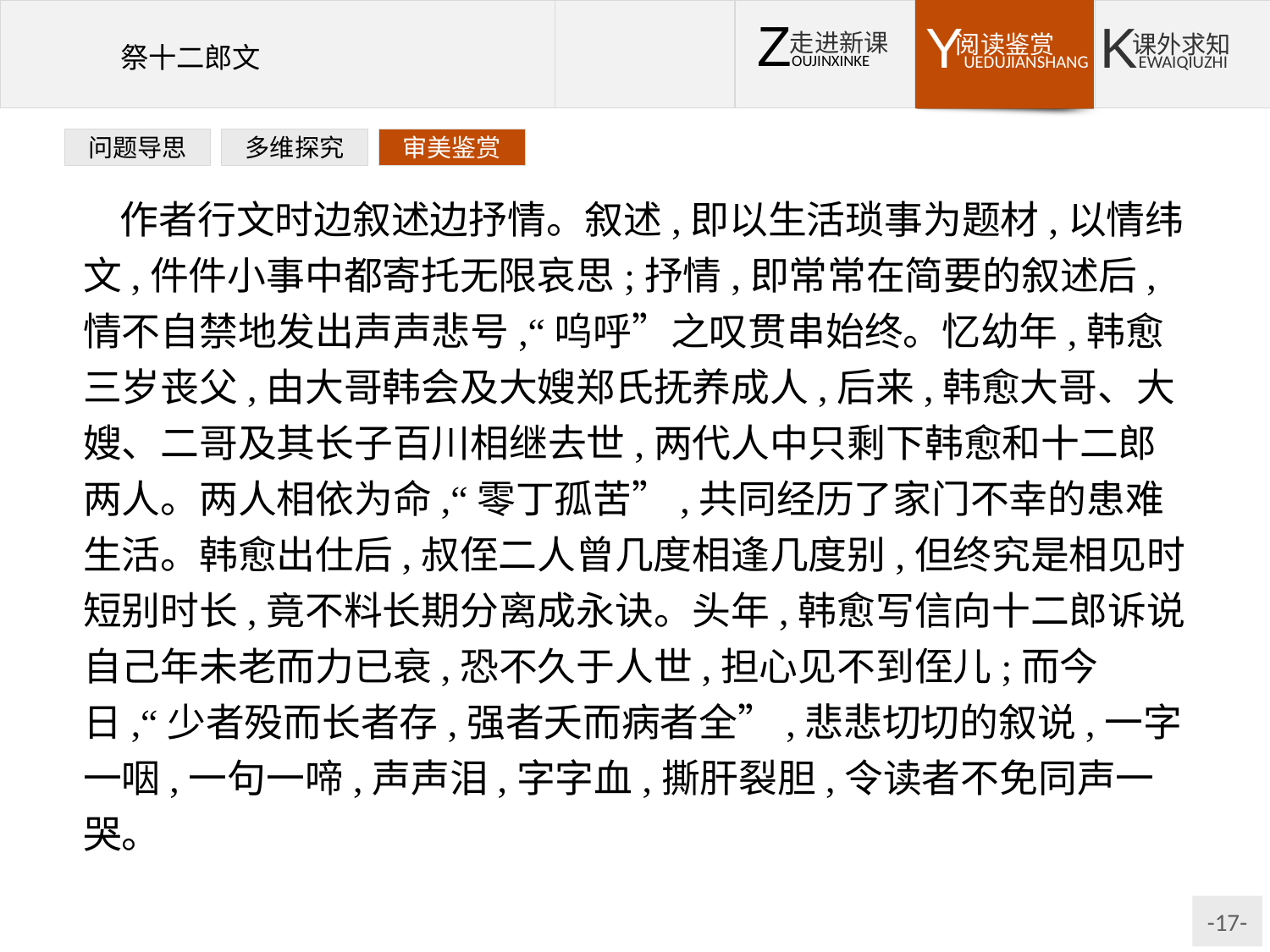

问题导思
多维探究
审美鉴赏
作者行文时边叙述边抒情。叙述,即以生活琐事为题材,以情纬文,件件小事中都寄托无限哀思;抒情,即常常在简要的叙述后,情不自禁地发出声声悲号,“呜呼”之叹贯串始终。忆幼年,韩愈三岁丧父,由大哥韩会及大嫂郑氏抚养成人,后来,韩愈大哥、大嫂、二哥及其长子百川相继去世,两代人中只剩下韩愈和十二郎两人。两人相依为命,“零丁孤苦”,共同经历了家门不幸的患难生活。韩愈出仕后,叔侄二人曾几度相逢几度别,但终究是相见时短别时长,竟不料长期分离成永诀。头年,韩愈写信向十二郎诉说自己年未老而力已衰,恐不久于人世,担心见不到侄儿;而今日,“少者殁而长者存,强者夭而病者全”,悲悲切切的叙说,一字一咽,一句一啼,声声泪,字字血,撕肝裂胆,令读者不免同声一哭。